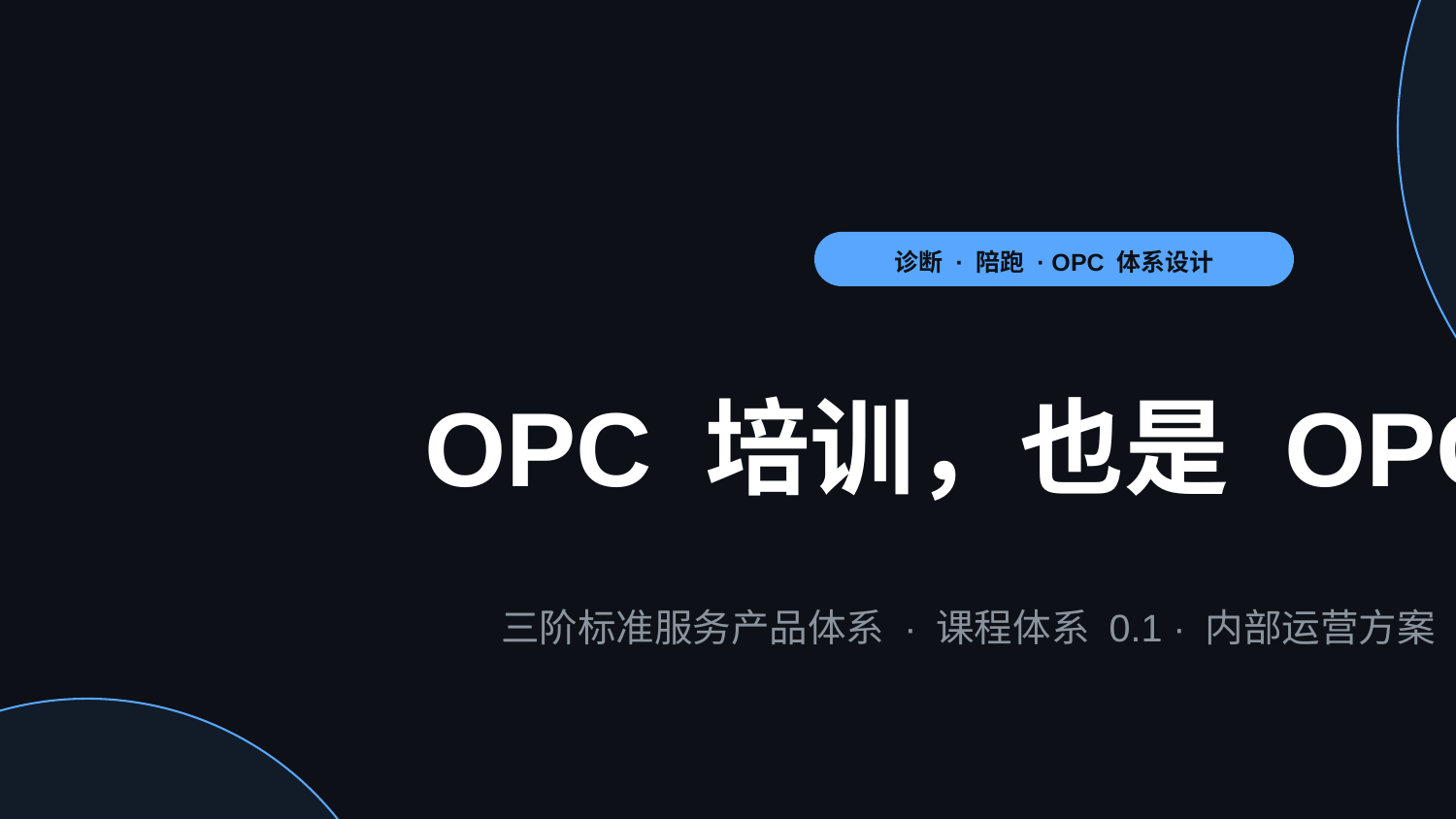

诊断 · 陪跑 · OPC 体系设计
OPC 培训，也是 OPC
三阶标准服务产品体系 · 课程体系 0.1 · 内部运营方案

引流诊断(3天) → 线上标准服务(2周) → 线下深度服务(2天1夜)